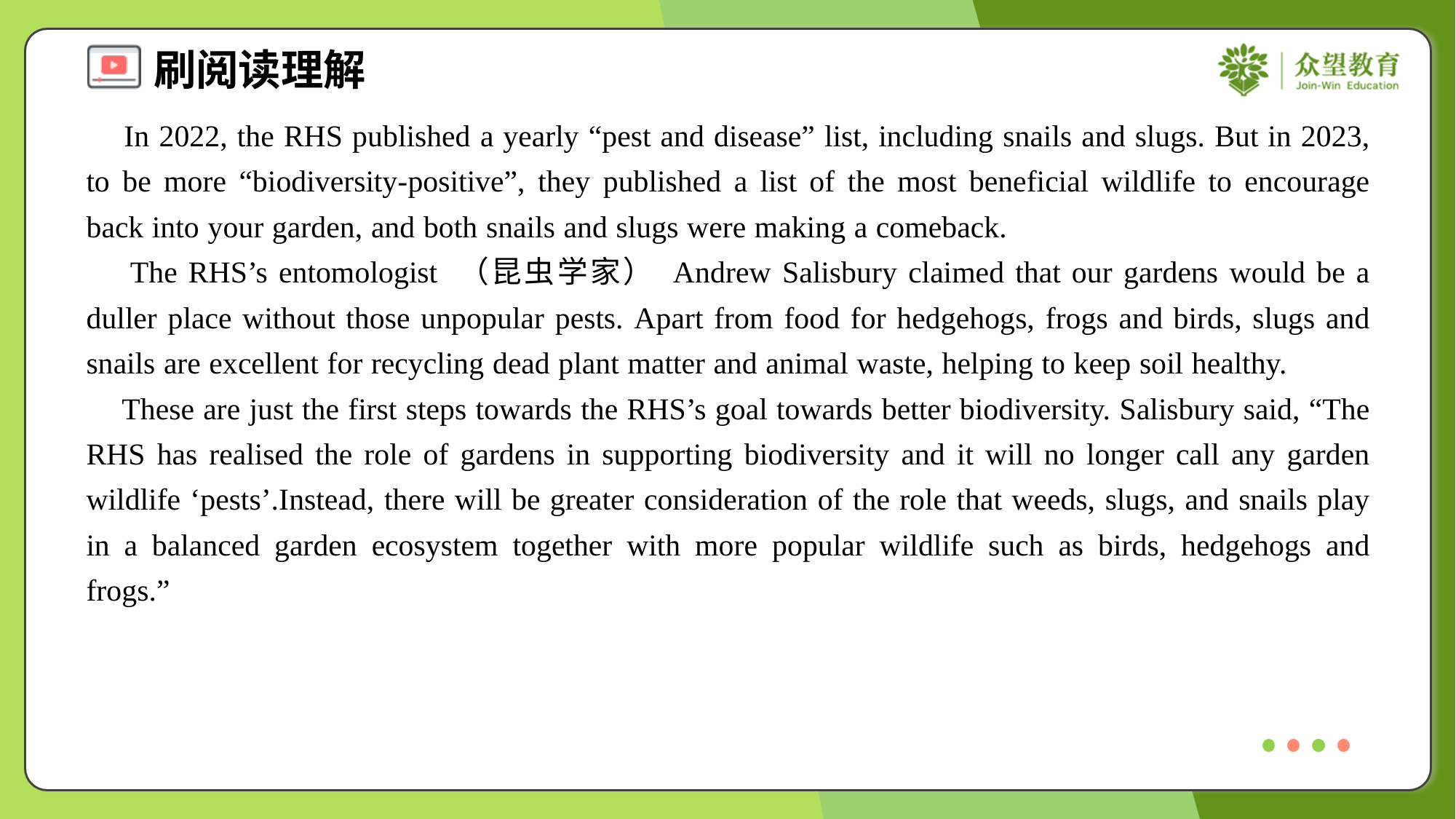

In 2022, the RHS published a yearly “pest and disease” list, including snails and slugs. But in 2023, to be more “biodiversity-positive”, they published a list of the most beneficial wildlife to encourage back into your garden, and both snails and slugs were making a comeback.
    The RHS’s entomologist （昆虫学家） Andrew Salisbury claimed that our gardens would be a duller place without those unpopular pests. Apart from food for hedgehogs, frogs and birds, slugs and snails are excellent for recycling dead plant matter and animal waste, helping to keep soil healthy.
    These are just the first steps towards the RHS’s goal towards better biodiversity. Salisbury said, “The RHS has realised the role of gardens in supporting biodiversity and it will no longer call any garden wildlife ‘pests’.Instead, there will be greater consideration of the role that weeds, slugs, and snails play in a balanced garden ecosystem together with more popular wildlife such as birds, hedgehogs and frogs.”